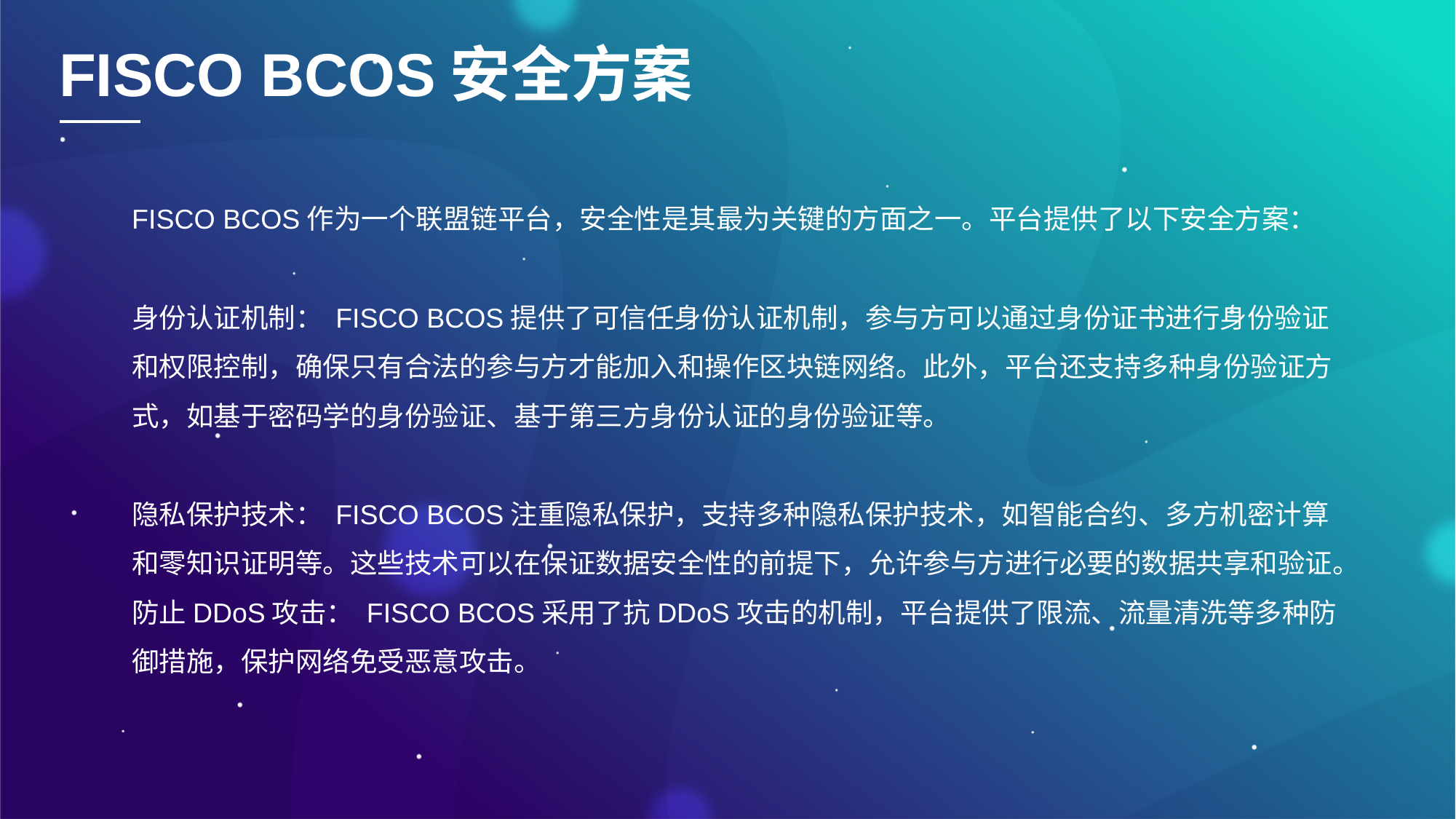

FISCO BCOS安全方案
FISCO BCOS作为一个联盟链平台，安全性是其最为关键的方面之一。平台提供了以下安全方案：

身份认证机制： FISCO BCOS提供了可信任身份认证机制，参与方可以通过身份证书进行身份验证和权限控制，确保只有合法的参与方才能加入和操作区块链网络。此外，平台还支持多种身份验证方式，如基于密码学的身份验证、基于第三方身份认证的身份验证等。

隐私保护技术： FISCO BCOS注重隐私保护，支持多种隐私保护技术，如智能合约、多方机密计算和零知识证明等。这些技术可以在保证数据安全性的前提下，允许参与方进行必要的数据共享和验证。
防止DDoS攻击： FISCO BCOS采用了抗DDoS攻击的机制，平台提供了限流、流量清洗等多种防御措施，保护网络免受恶意攻击。